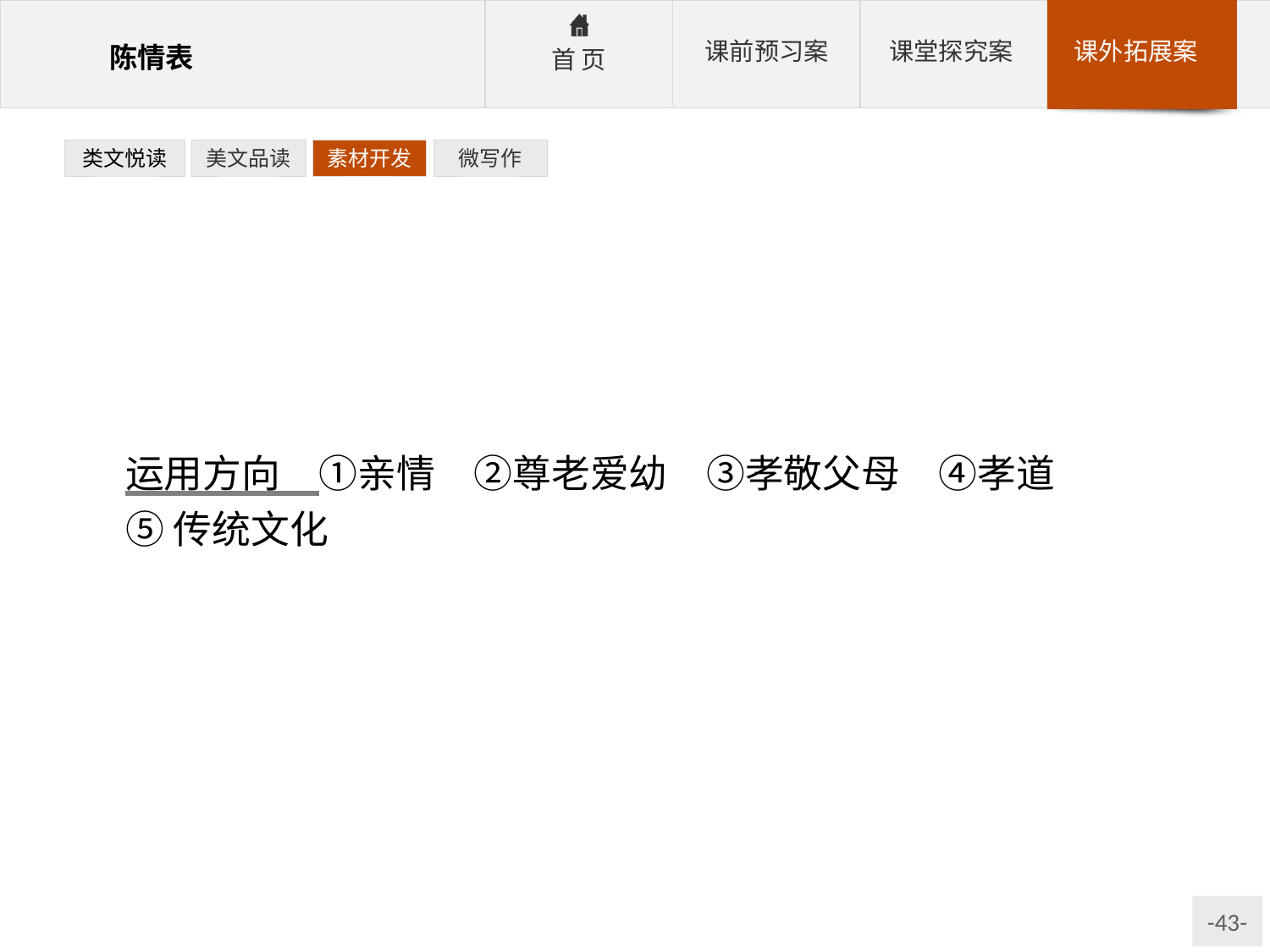

类文悦读
美文品读
素材开发
微写作
运用方向　①亲情　②尊老爱幼　③孝敬父母　④孝道
⑤传统文化